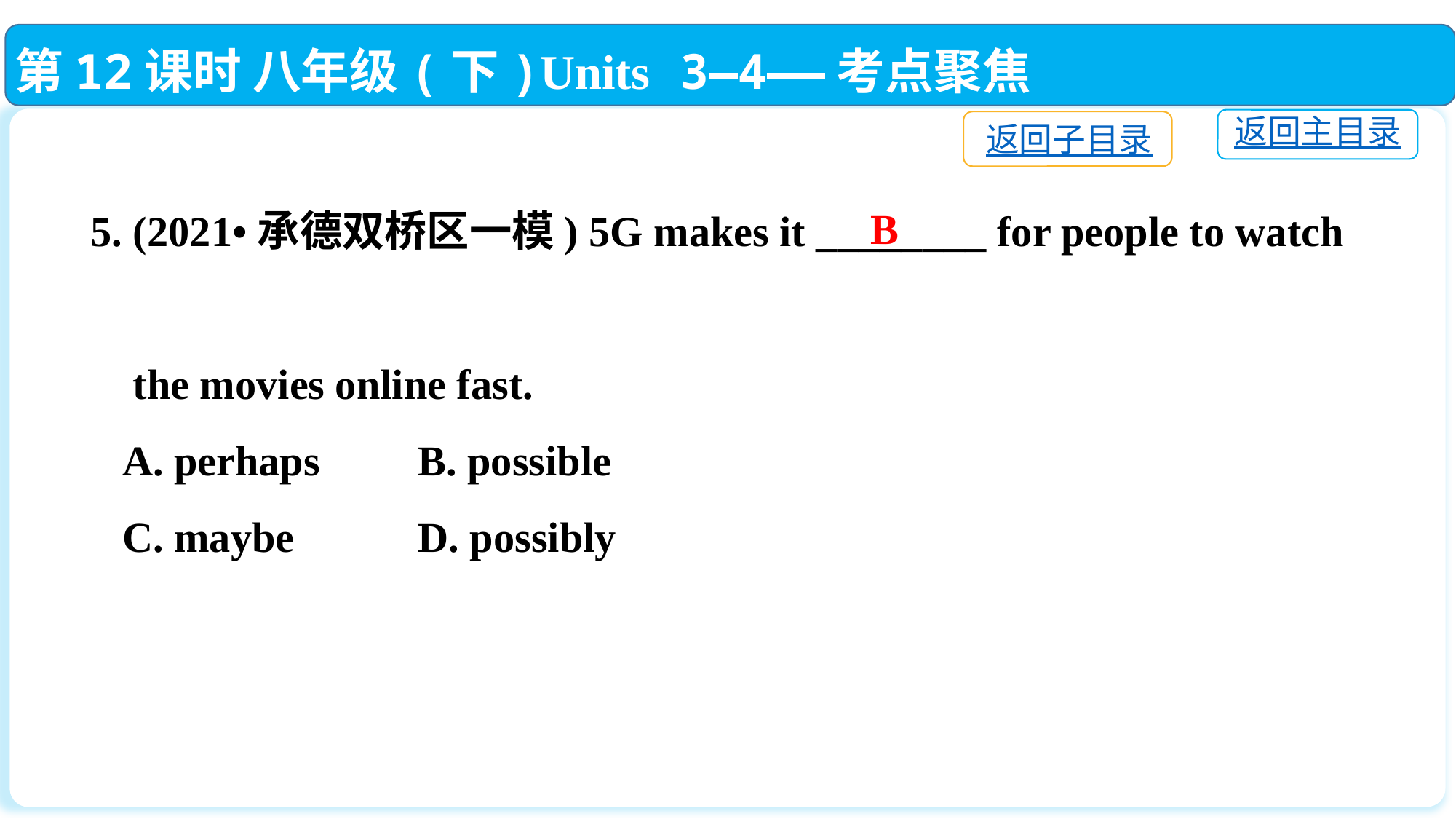

第12课时 八年级(下)Units 3—4——考点聚焦

返回主目录

返回子目录
5. (2021•承德双桥区一模) 5G makes it ________ for people to watch
    the movies online fast.
   A. perhaps　 	B. possible
   C. maybe　 	D. possibly
B